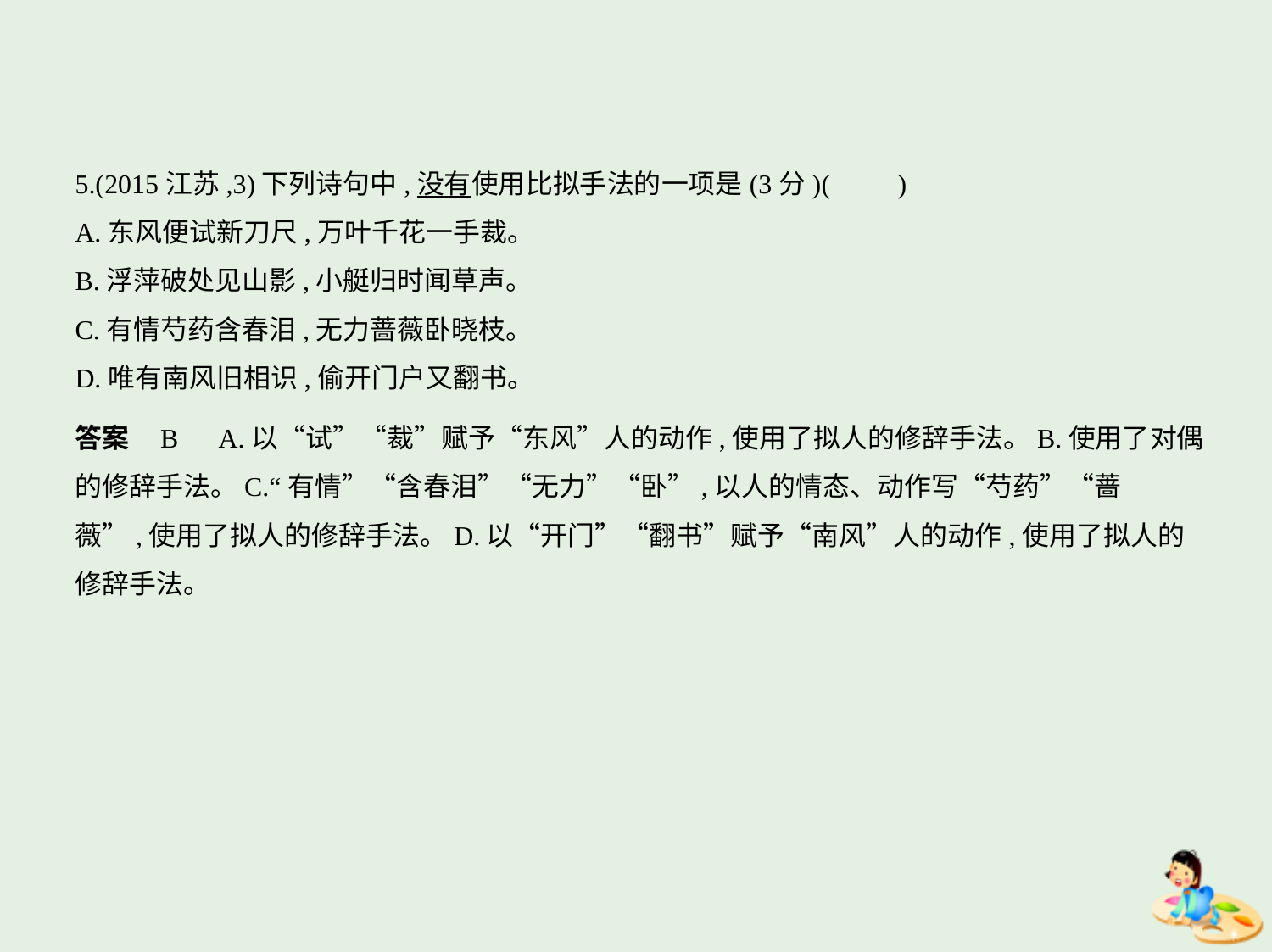

5.(2015江苏,3)下列诗句中,没有使用比拟手法的一项是(3分)(　　)
A.东风便试新刀尺,万叶千花一手裁。
B.浮萍破处见山影,小艇归时闻草声。
C.有情芍药含春泪,无力蔷薇卧晓枝。
D.唯有南风旧相识,偷开门户又翻书。
答案    B　A.以“试”“裁”赋予“东风”人的动作,使用了拟人的修辞手法。B.使用了对偶
的修辞手法。C.“有情”“含春泪”“无力”“卧”,以人的情态、动作写“芍药”“蔷
薇”,使用了拟人的修辞手法。D.以“开门”“翻书”赋予“南风”人的动作,使用了拟人的
修辞手法。